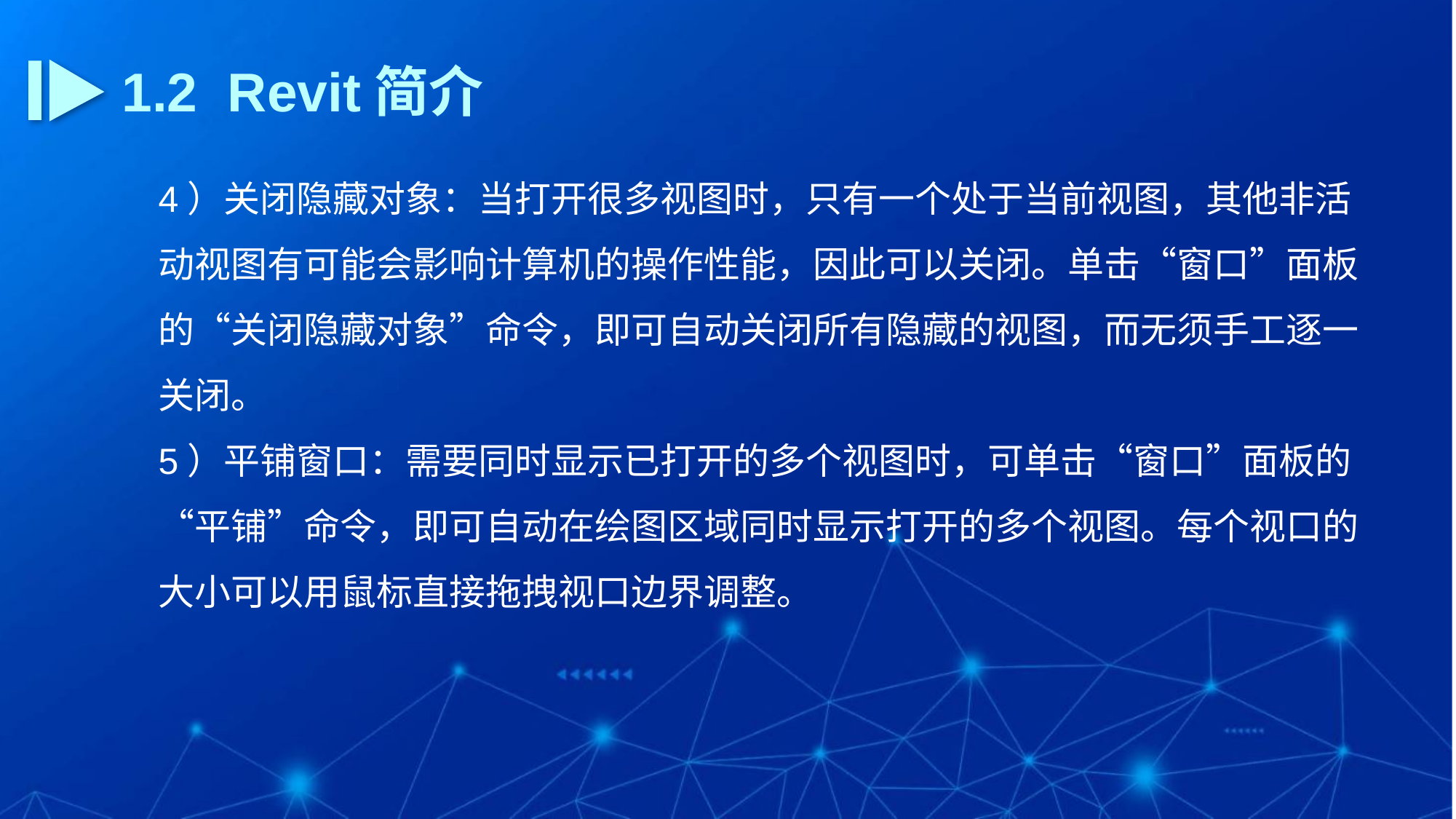

1.2  Revit简介

4）关闭隐藏对象：当打开很多视图时，只有一个处于当前视图，其他非活动视图有可能会影响计算机的操作性能，因此可以关闭。单击“窗口”面板的“关闭隐藏对象”命令，即可自动关闭所有隐藏的视图，而无须手工逐一关闭。
5）平铺窗口：需要同时显示已打开的多个视图时，可单击“窗口”面板的“平铺”命令，即可自动在绘图区域同时显示打开的多个视图。每个视口的大小可以用鼠标直接拖拽视口边界调整。